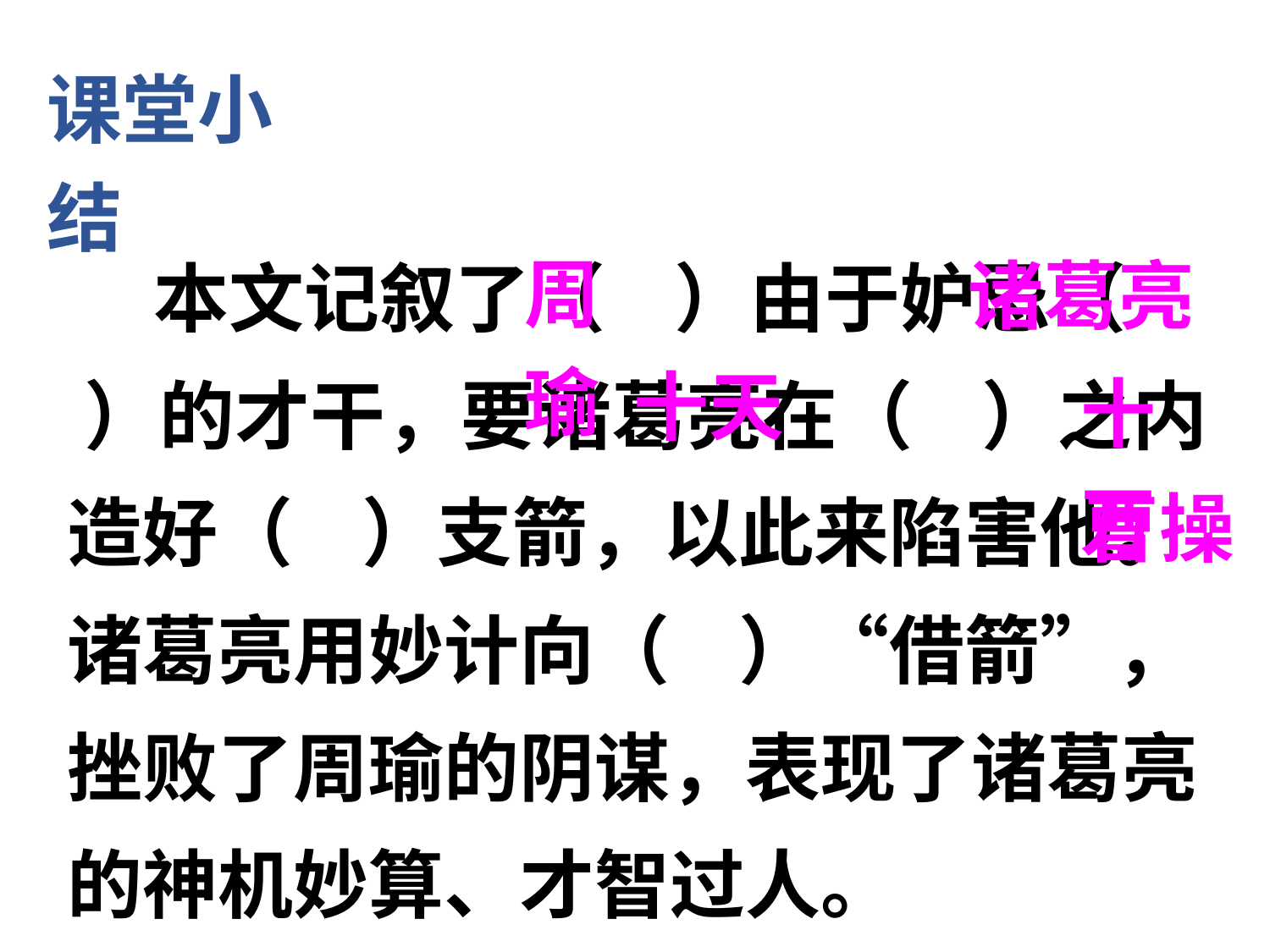

课堂小结
    本文记叙了（    ）由于妒忌（      ）的才干，要诸葛亮在（    ）之内造好（    ）支箭，以此来陷害他。诸葛亮用妙计向（    ）“借箭”，挫败了周瑜的阴谋，表现了诸葛亮的神机妙算、才智过人。
周瑜
诸葛亮
十天
十万
曹操